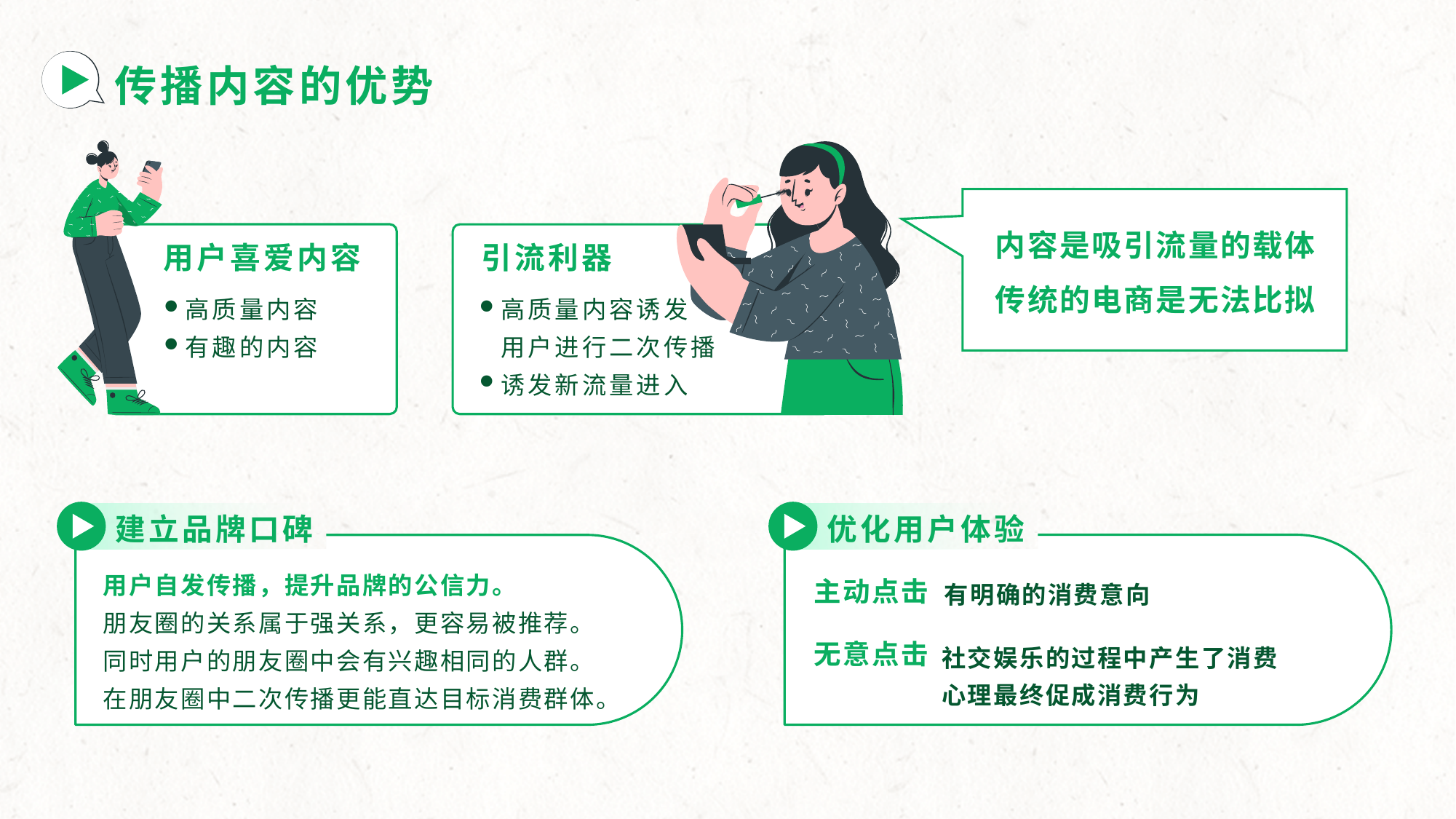

# 传播内容的优势

内容是吸引流量的载体
传统的电商是无法比拟

用户喜爱内容
引流利器
高质量内容
有趣的内容
高质量内容诱发
用户进行二次传播
诱发新流量进入

建立品牌口碑

优化用户体验

用户自发传播，提升品牌的公信力。
朋友圈的关系属于强关系，更容易被推荐。
同时用户的朋友圈中会有兴趣相同的人群。
在朋友圈中二次传播更能直达目标消费群体。
有明确的消费意向
主动点击
社交娱乐的过程中产生了消费心理最终促成消费行为
无意点击